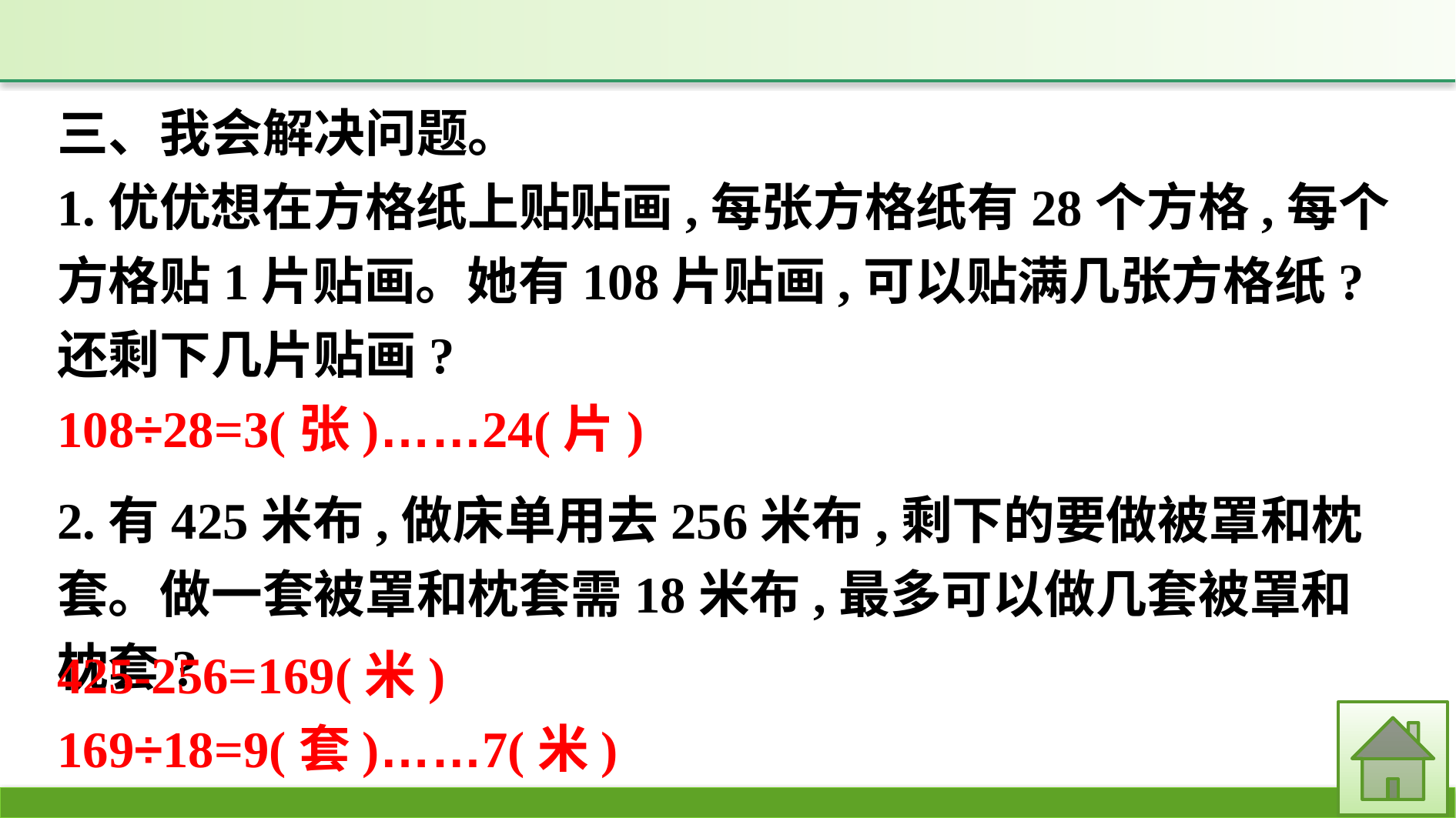

三、我会解决问题。
1.优优想在方格纸上贴贴画,每张方格纸有28个方格,每个方格贴1片贴画。她有108片贴画,可以贴满几张方格纸?还剩下几片贴画?
108÷28=3(张)……24(片)
2.有425米布,做床单用去256米布,剩下的要做被罩和枕套。做一套被罩和枕套需18米布,最多可以做几套被罩和枕套?
425-256=169(米)
169÷18=9(套)……7(米)